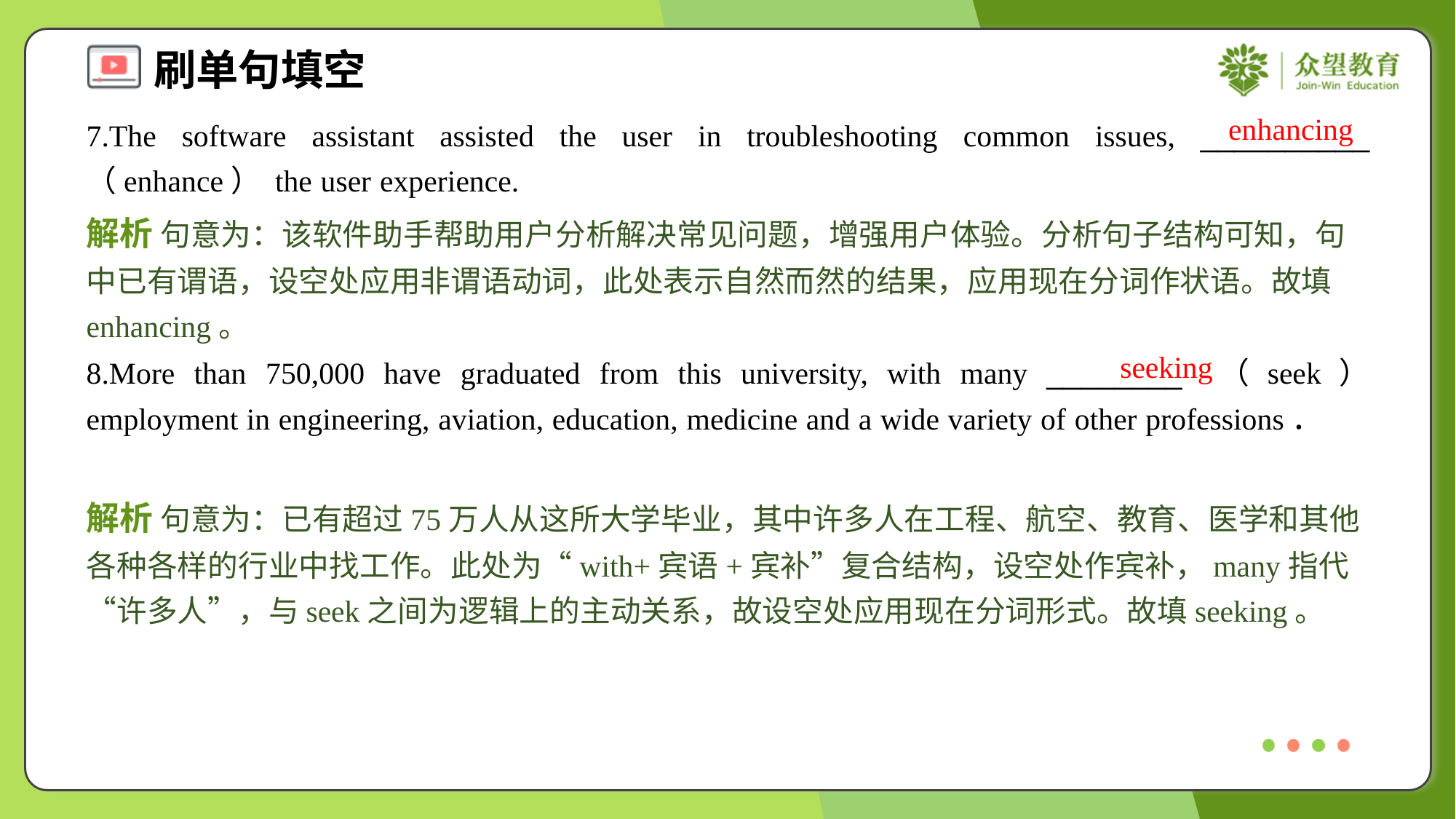

enhancing
7.The software assistant assisted the user in troubleshooting common issues, __________ （enhance） the user experience.
解析 句意为：该软件助手帮助用户分析解决常见问题，增强用户体验。分析句子结构可知，句中已有谓语，设空处应用非谓语动词，此处表示自然而然的结果，应用现在分词作状语。故填enhancing。
seeking
8.More than 750,000 have graduated from this university, with many ________ （seek） employment in engineering, aviation, education, medicine and a wide variety of other professions．
解析 句意为：已有超过75万人从这所大学毕业，其中许多人在工程、航空、教育、医学和其他各种各样的行业中找工作。此处为“with+宾语+宾补”复合结构，设空处作宾补，many指代“许多人”，与seek之间为逻辑上的主动关系，故设空处应用现在分词形式。故填seeking。